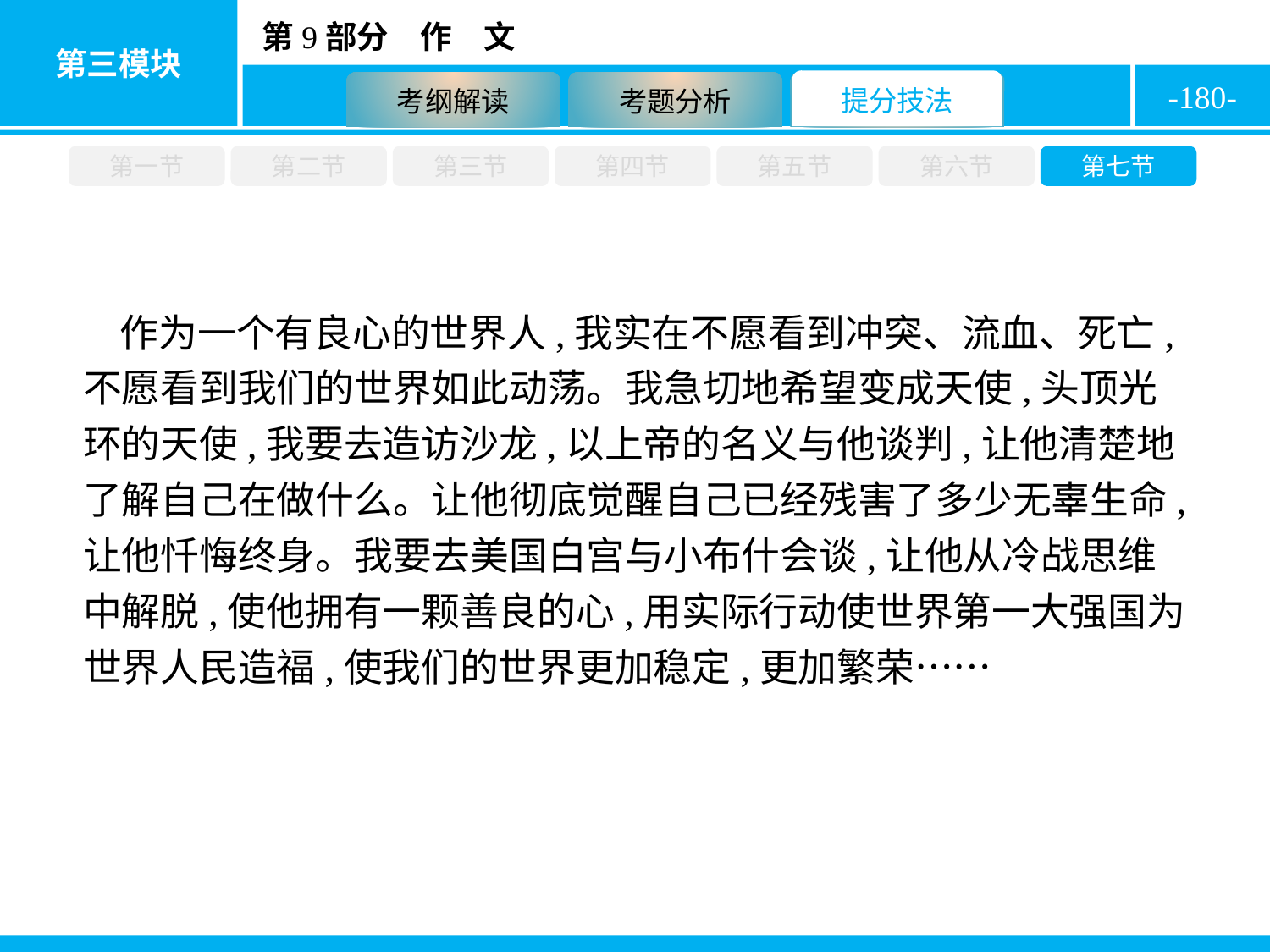

-180-
第一节
第二节
第三节
第四节
第五节
第六节
第七节
作为一个有良心的世界人,我实在不愿看到冲突、流血、死亡,不愿看到我们的世界如此动荡。我急切地希望变成天使,头顶光环的天使,我要去造访沙龙,以上帝的名义与他谈判,让他清楚地了解自己在做什么。让他彻底觉醒自己已经残害了多少无辜生命,让他忏悔终身。我要去美国白宫与小布什会谈,让他从冷战思维中解脱,使他拥有一颗善良的心,用实际行动使世界第一大强国为世界人民造福,使我们的世界更加稳定,更加繁荣……